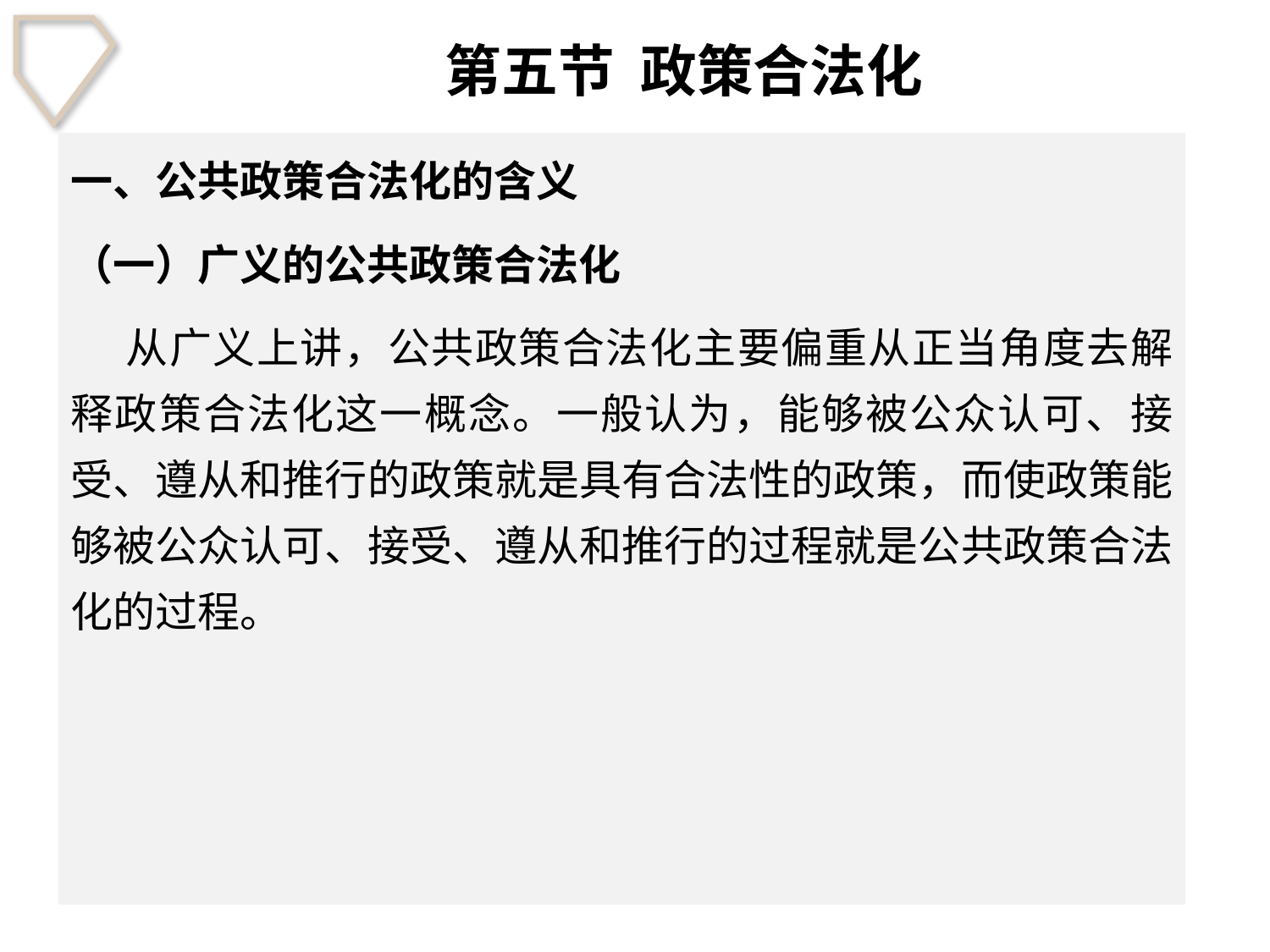

# 第五节  政策合法化
一、公共政策合法化的含义
（一）广义的公共政策合法化
    从广义上讲，公共政策合法化主要偏重从正当角度去解释政策合法化这一概念。一般认为，能够被公众认可、接受、遵从和推行的政策就是具有合法性的政策，而使政策能够被公众认可、接受、遵从和推行的过程就是公共政策合法化的过程。